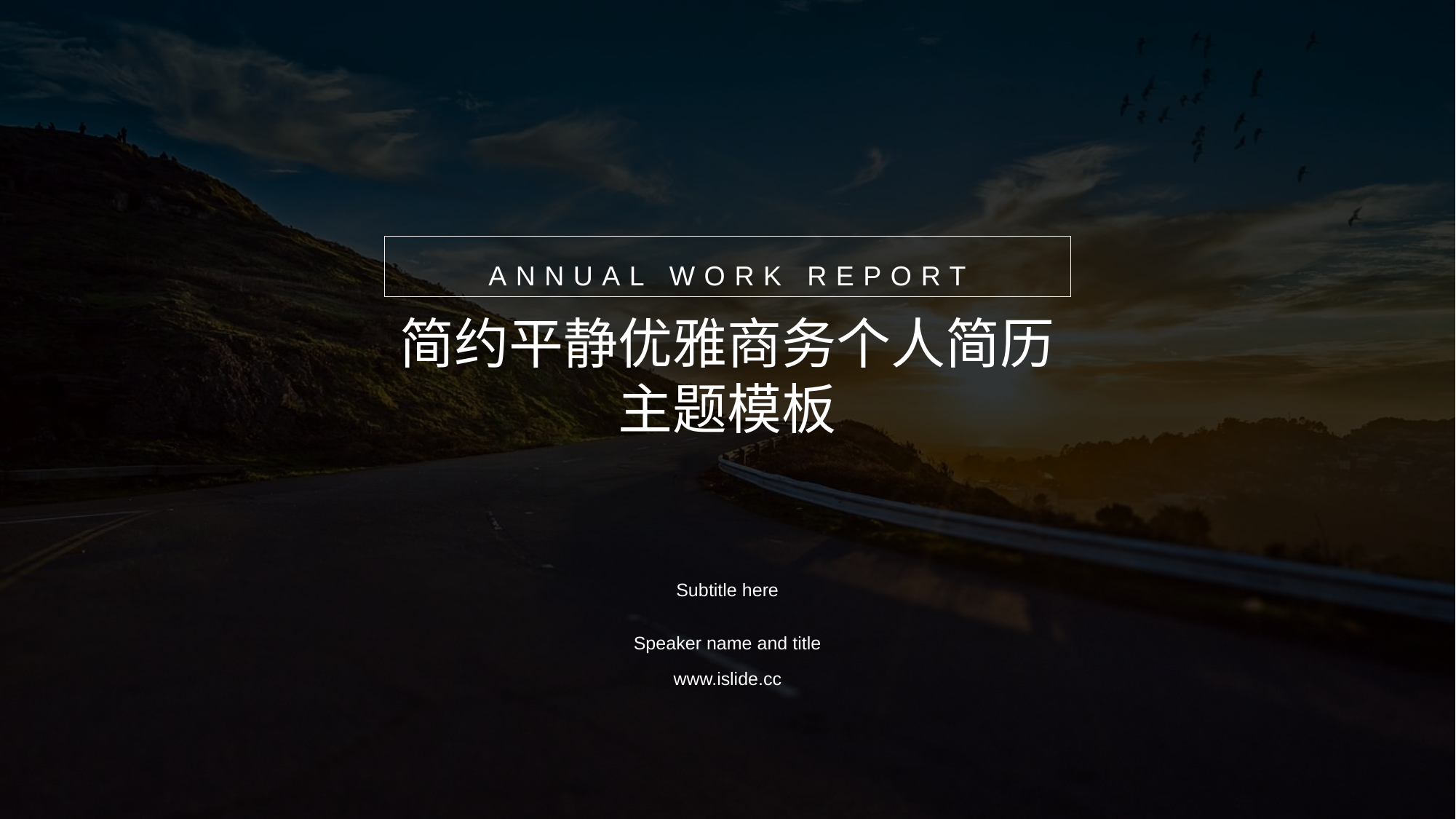

ANNUAL WORK REPORT
# 简约平静优雅商务个人简历主题模板
Subtitle here
Speaker name and title
www.islide.cc